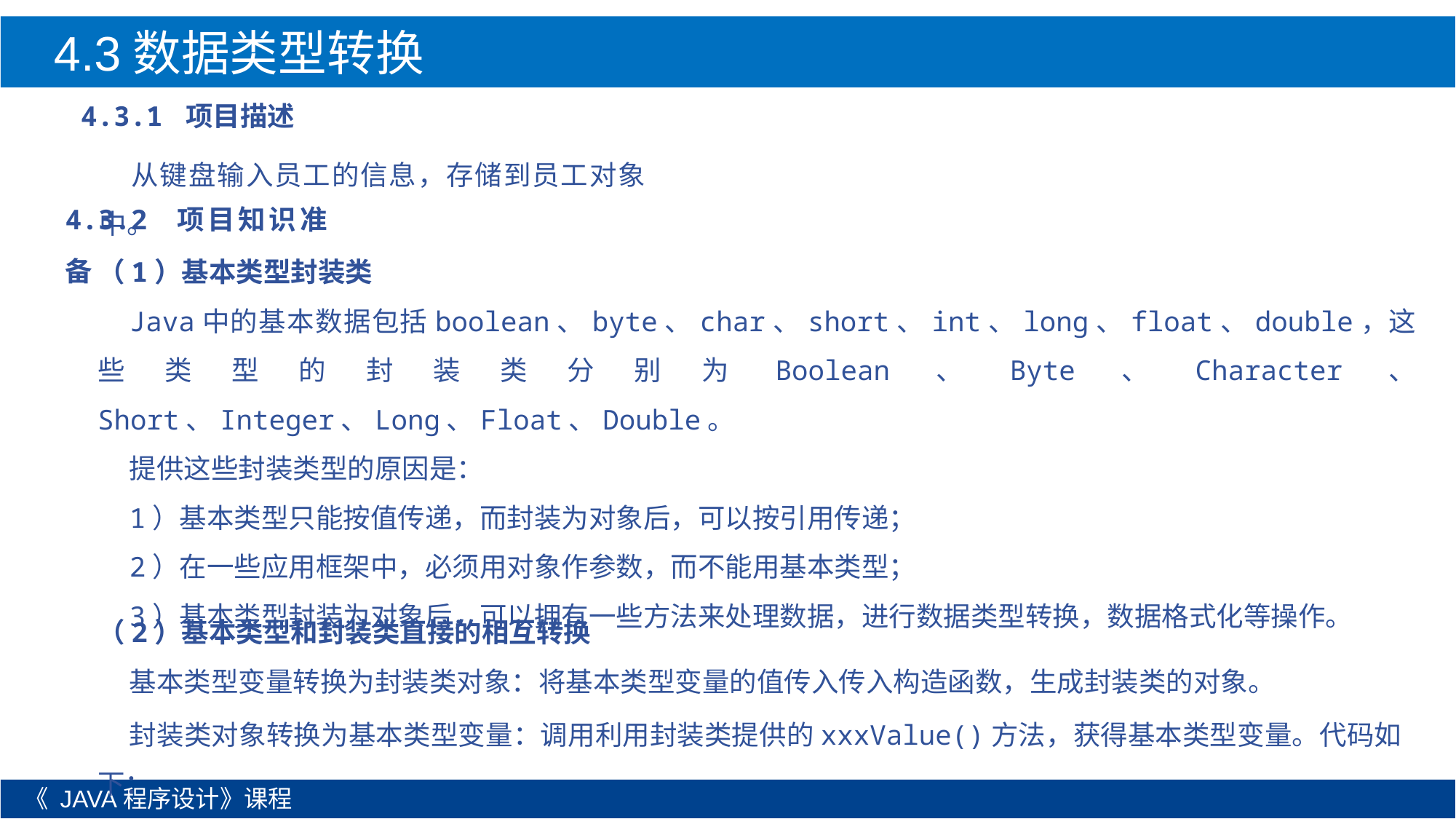

4.3数据类型转换
4.3.1 项目描述
从键盘输入员工的信息，存储到员工对象中。
4.3.2 项目知识准备
（1）基本类型封装类
Java中的基本数据包括boolean、byte、char、short、int、long、float、double，这些类型的封装类分别为Boolean、Byte、Character、 Short、Integer、Long、Float、Double。
提供这些封装类型的原因是：
1）基本类型只能按值传递，而封装为对象后，可以按引用传递；
2）在一些应用框架中，必须用对象作参数，而不能用基本类型；
3）基本类型封装为对象后，可以拥有一些方法来处理数据，进行数据类型转换，数据格式化等操作。
（2）基本类型和封装类直接的相互转换
基本类型变量转换为封装类对象：将基本类型变量的值传入传入构造函数，生成封装类的对象。
封装类对象转换为基本类型变量：调用利用封装类提供的xxxValue()方法，获得基本类型变量。代码如下：
《 JAVA程序设计》课程